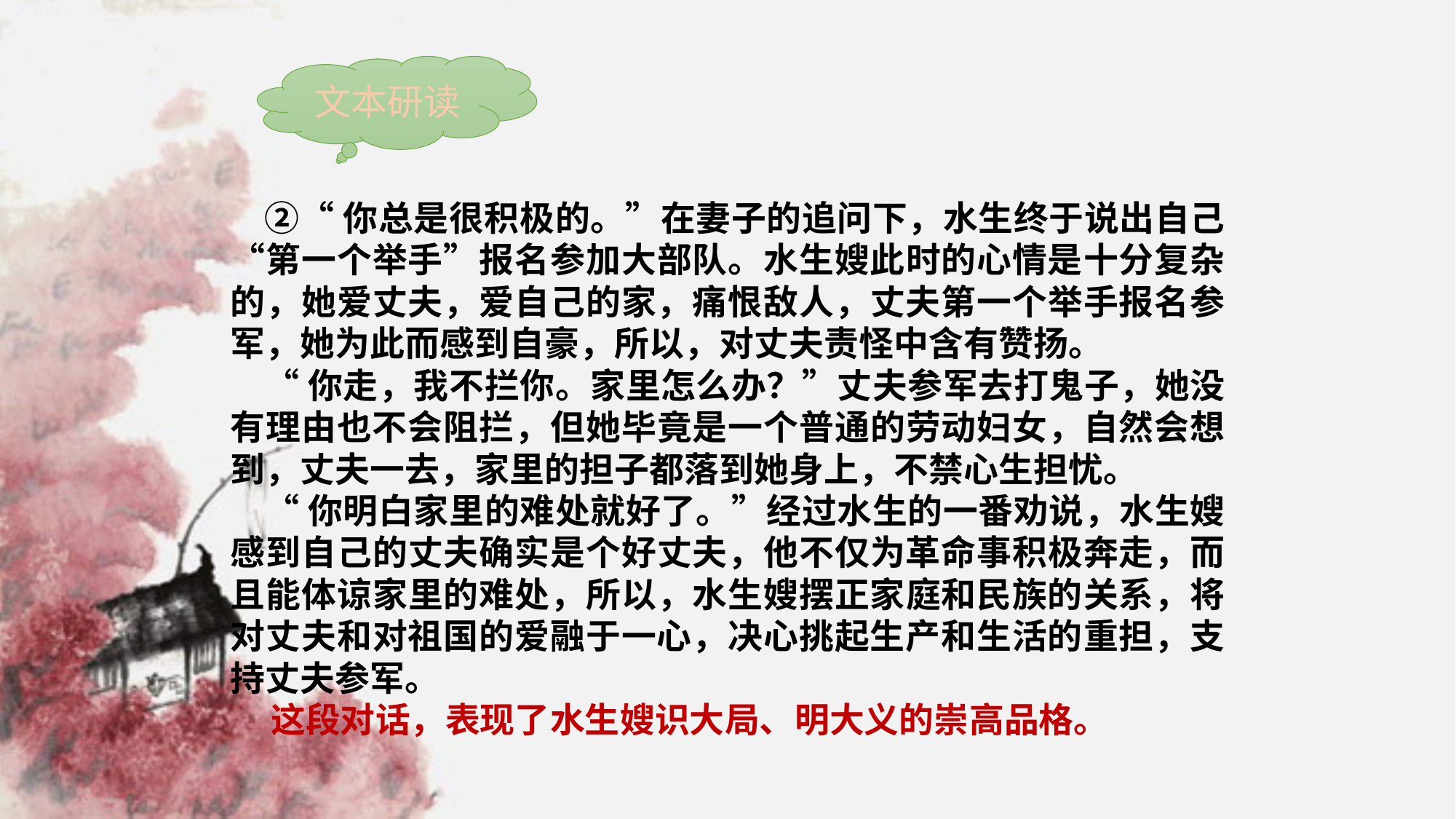

文本研读
    ②“你总是很积极的。”在妻子的追问下，水生终于说出自己“第一个举手”报名参加大部队。水生嫂此时的心情是十分复杂的，她爱丈夫，爱自己的家，痛恨敌人，丈夫第一个举手报名参军，她为此而感到自豪，所以，对丈夫责怪中含有赞扬。
    “你走，我不拦你。家里怎么办？”丈夫参军去打鬼子，她没有理由也不会阻拦，但她毕竟是一个普通的劳动妇女，自然会想到，丈夫一去，家里的担子都落到她身上，不禁心生担忧。
    “你明白家里的难处就好了。”经过水生的一番劝说，水生嫂感到自己的丈夫确实是个好丈夫，他不仅为革命事积极奔走，而且能体谅家里的难处，所以，水生嫂摆正家庭和民族的关系，将对丈夫和对祖国的爱融于一心，决心挑起生产和生活的重担，支持丈夫参军。
    这段对话，表现了水生嫂识大局、明大义的崇高品格。